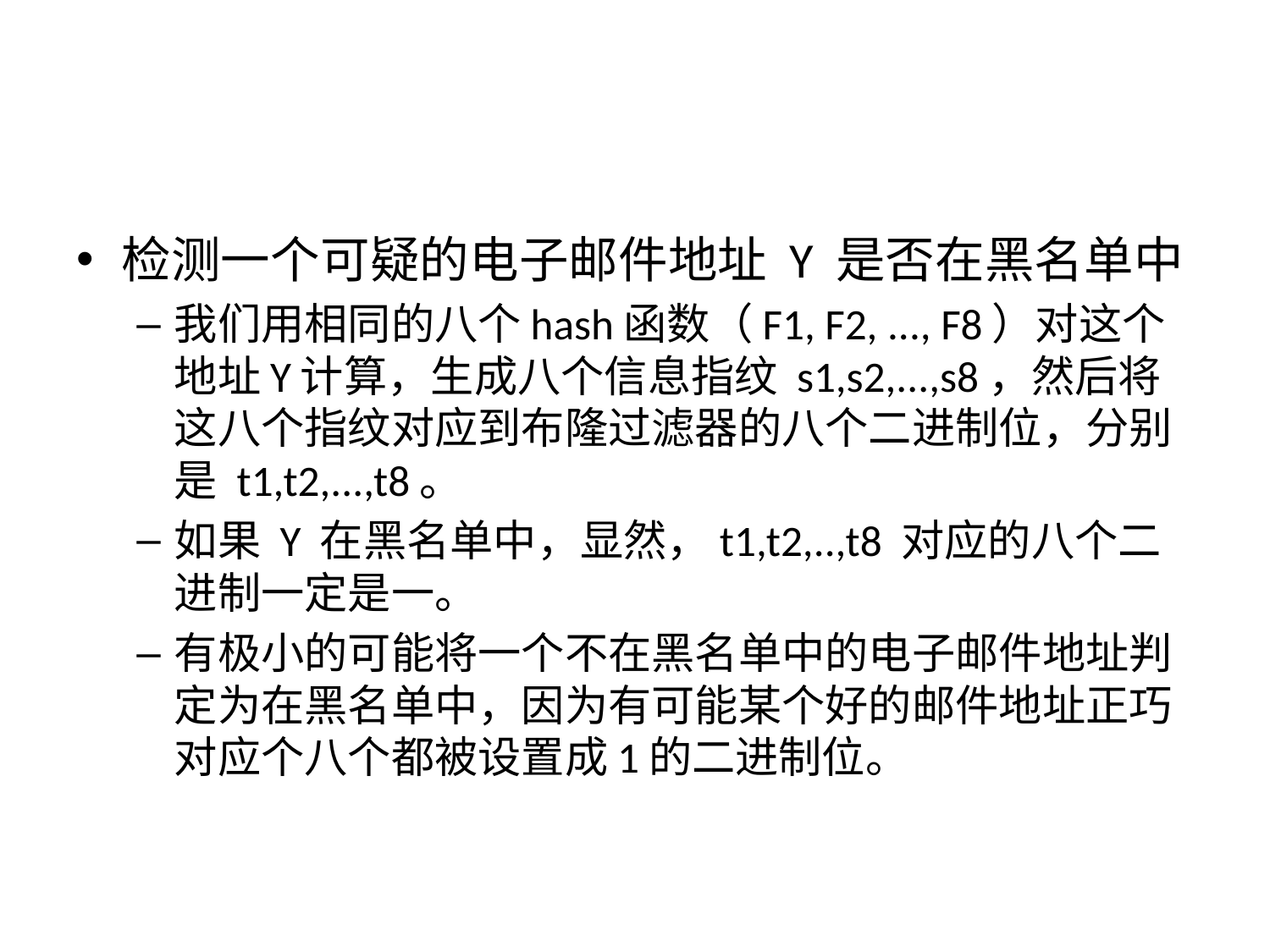

#
检测一个可疑的电子邮件地址 Y 是否在黑名单中
我们用相同的八个hash函数（F1, F2, ..., F8）对这个地址Y计算，生成八个信息指纹 s1,s2,...,s8，然后将这八个指纹对应到布隆过滤器的八个二进制位，分别是 t1,t2,...,t8。
如果 Y 在黑名单中，显然，t1,t2,..,t8 对应的八个二进制一定是一。
有极小的可能将一个不在黑名单中的电子邮件地址判定为在黑名单中，因为有可能某个好的邮件地址正巧对应个八个都被设置成1的二进制位。